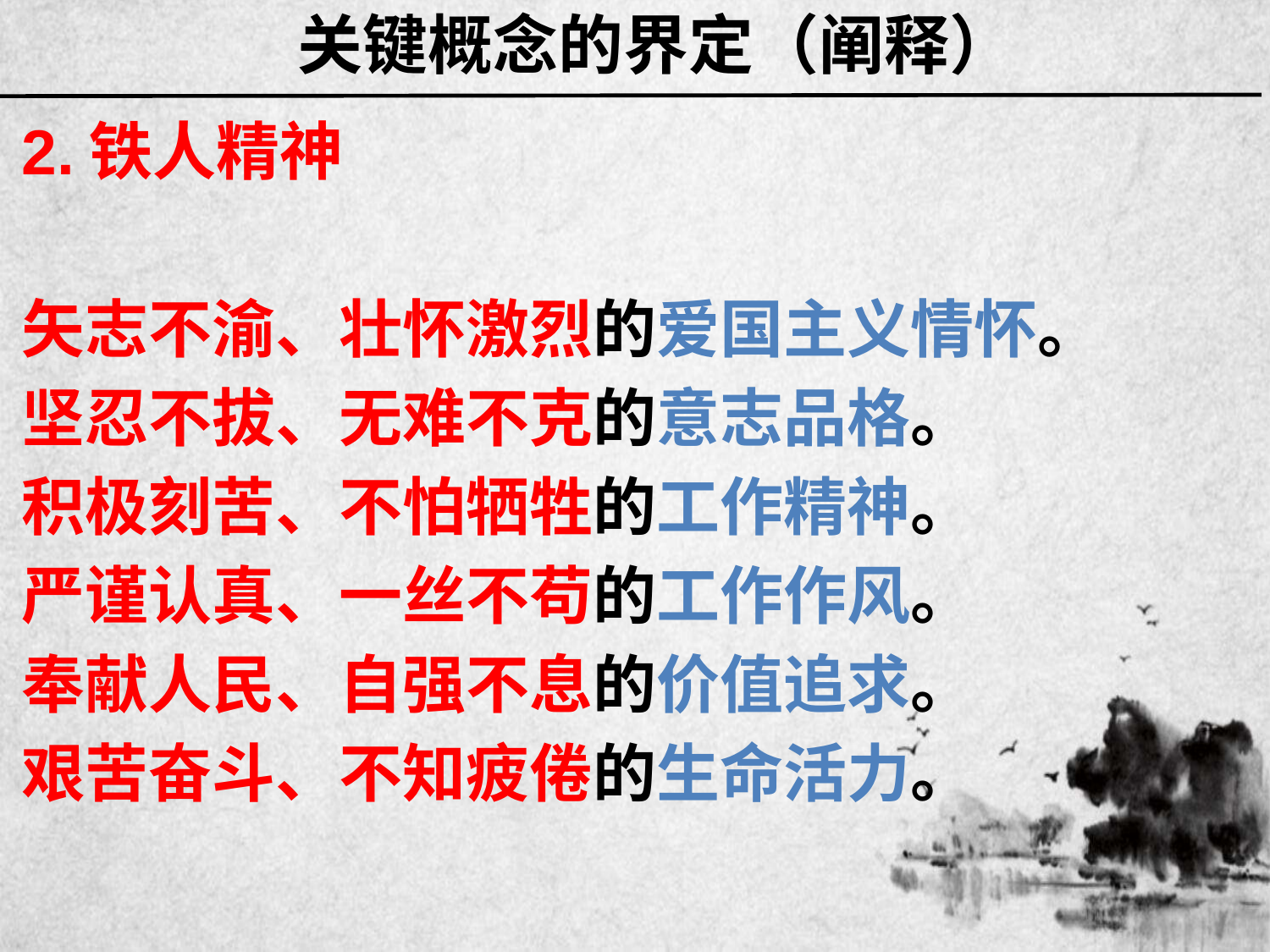

# 关键概念的界定（阐释）
2.铁人精神

矢志不渝、壮怀激烈的爱国主义情怀。
坚忍不拔、无难不克的意志品格。
积极刻苦、不怕牺牲的工作精神。
严谨认真、一丝不苟的工作作风。
奉献人民、自强不息的价值追求。
艰苦奋斗、不知疲倦的生命活力。